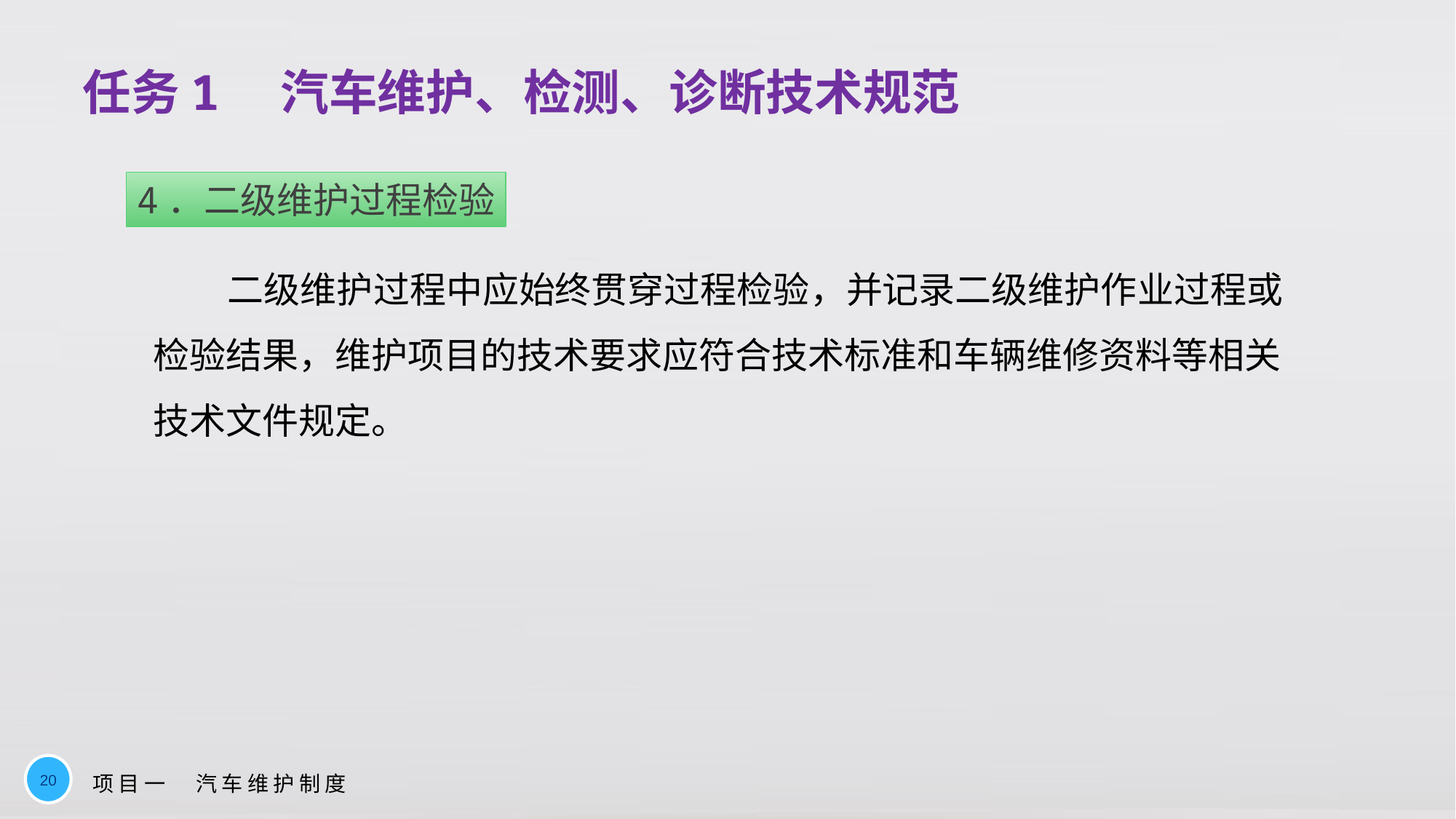

# 任务1　汽车维护、检测、诊断技术规范
4．二级维护过程检验
二级维护过程中应始终贯穿过程检验，并记录二级维护作业过程或检验结果，维护项目的技术要求应符合技术标准和车辆维修资料等相关技术文件规定。
20